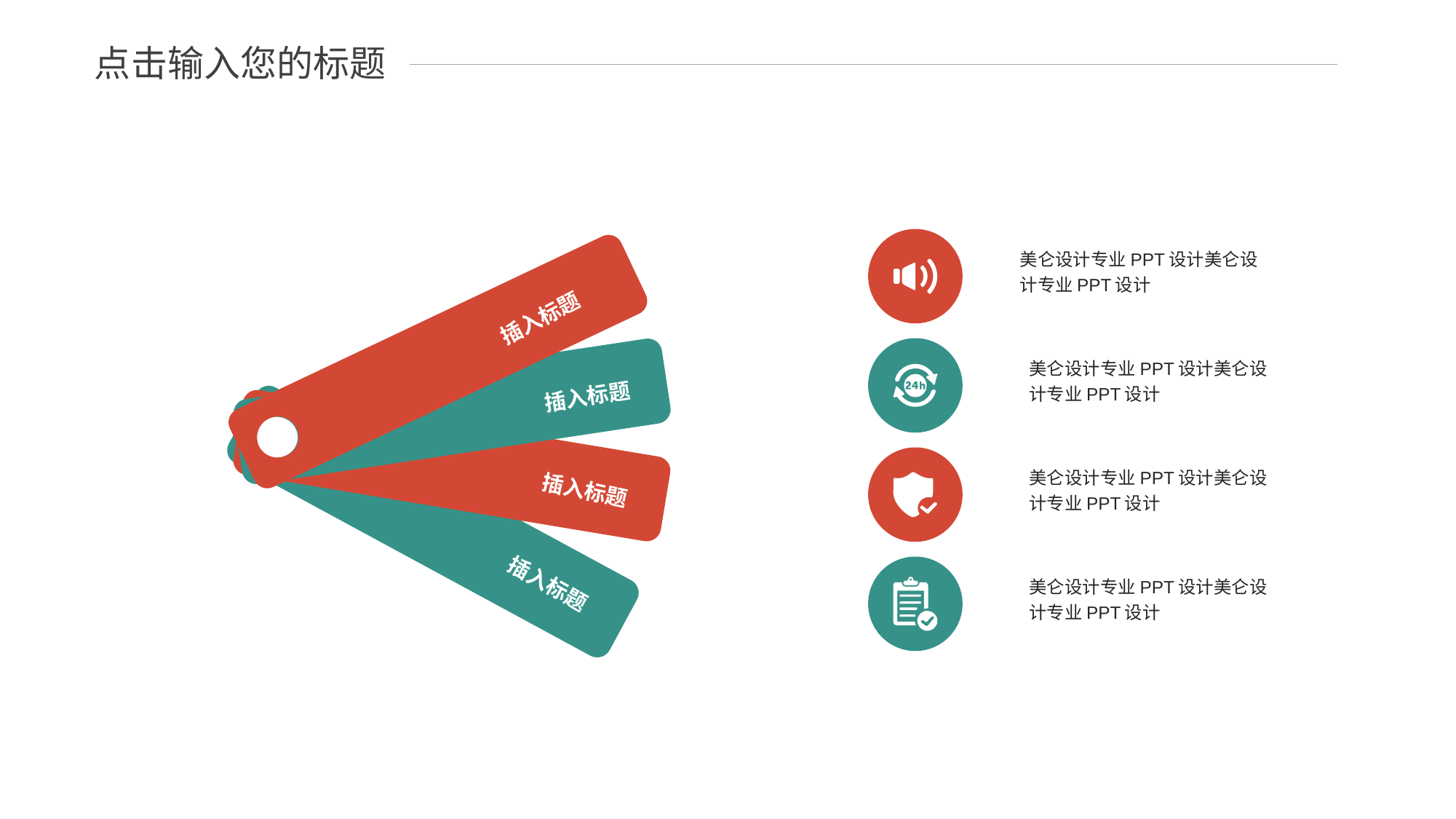

点击输入您的标题

美仑设计专业PPT设计美仑设计专业PPT设计
插入标题

美仑设计专业PPT设计美仑设计专业PPT设计

插入标题

美仑设计专业PPT设计美仑设计专业PPT设计
插入标题

插入标题

美仑设计专业PPT设计美仑设计专业PPT设计